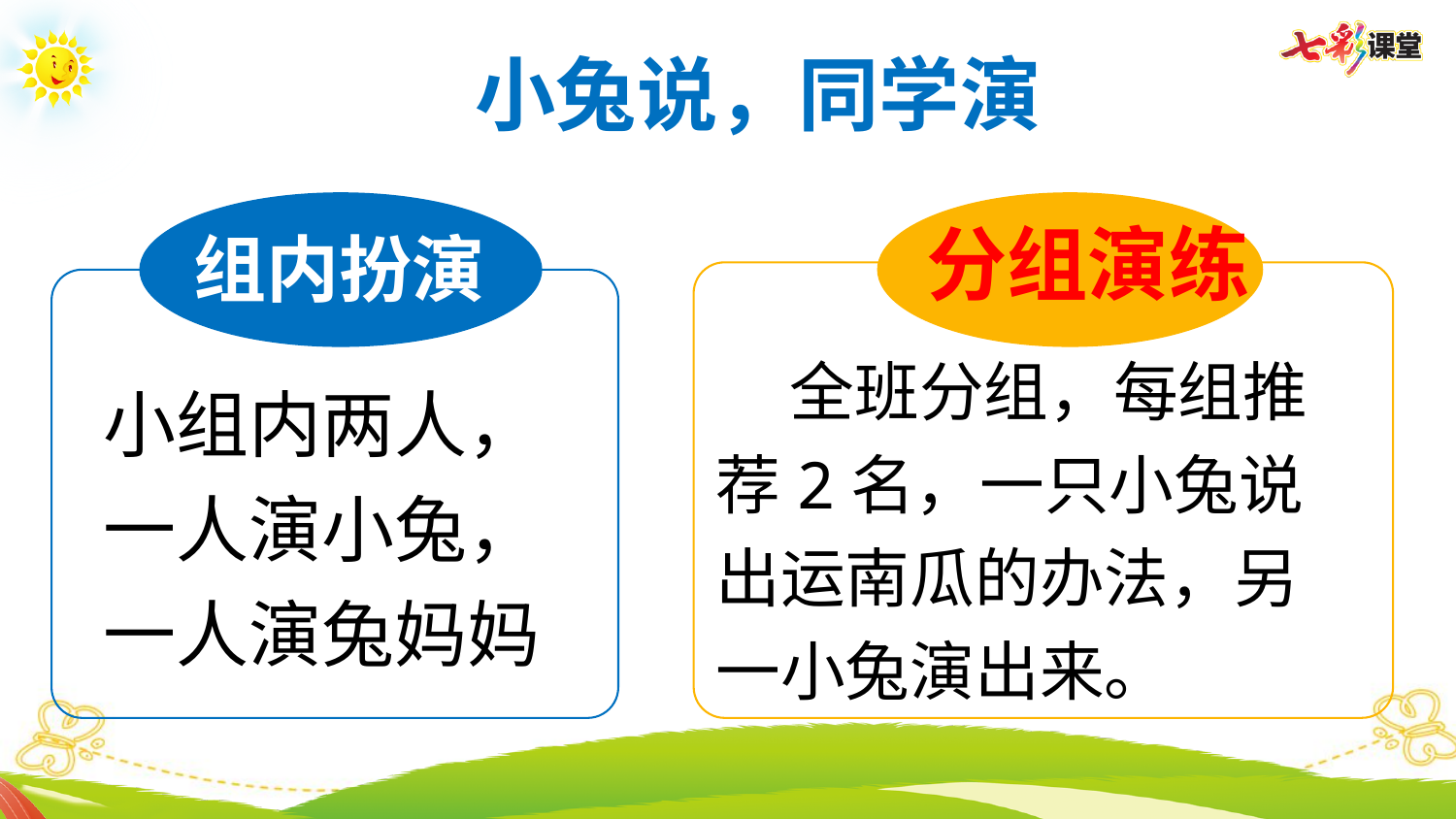

小兔说，同学演

分组演练

组内扮演
    全班分组，每组推荐2名，一只小兔说出运南瓜的办法，另一小兔演出来。
小组内两人，一人演小兔，一人演兔妈妈